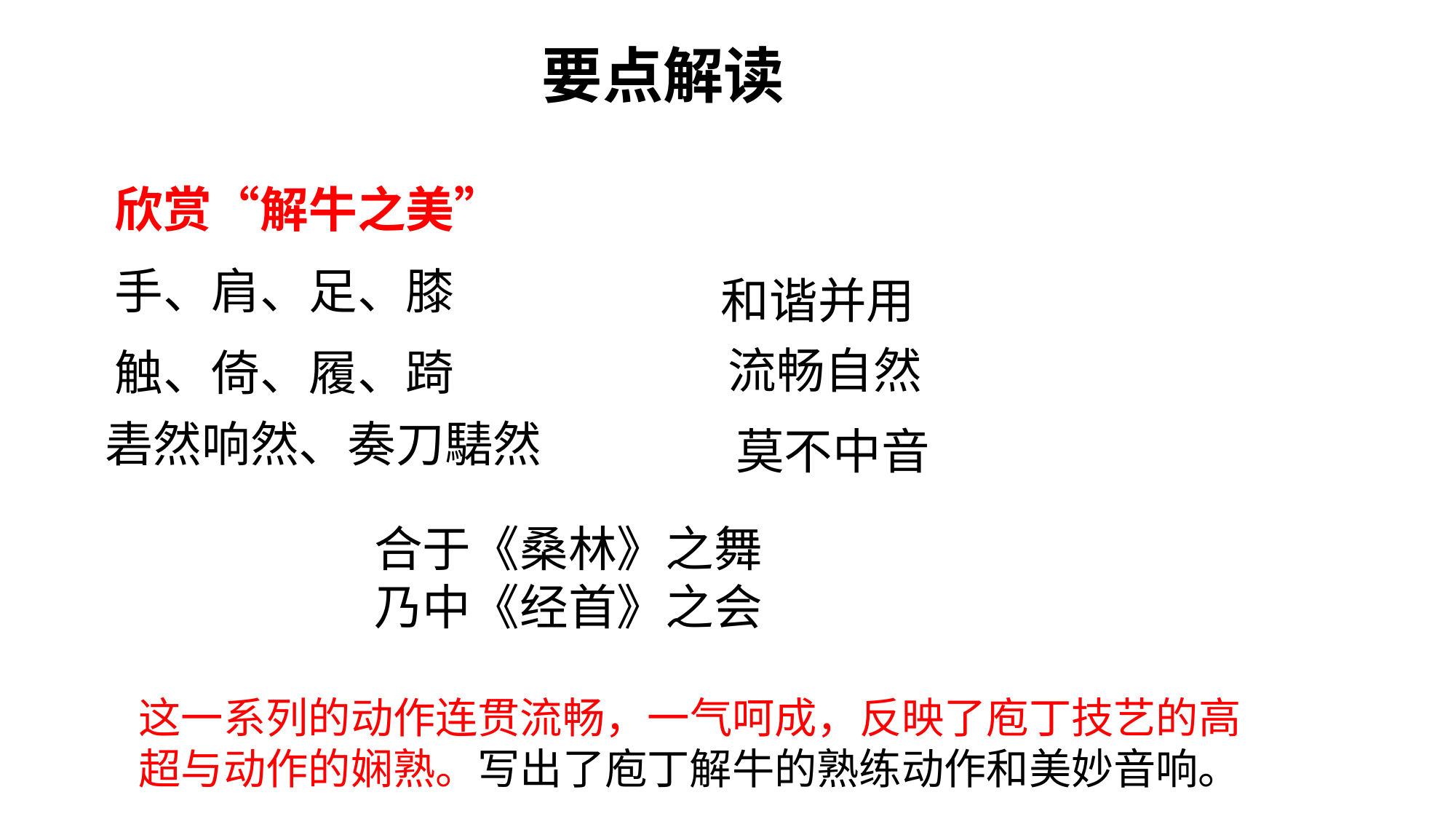

要点解读
欣赏“解牛之美”
手、肩、足、膝
触、倚、履、踦
和谐并用
流畅自然
砉然响然、奏刀騞然
莫不中音
合于《桑林》之舞
乃中《经首》之会
这一系列的动作连贯流畅，一气呵成，反映了庖丁技艺的高超与动作的娴熟。写出了庖丁解牛的熟练动作和美妙音响。